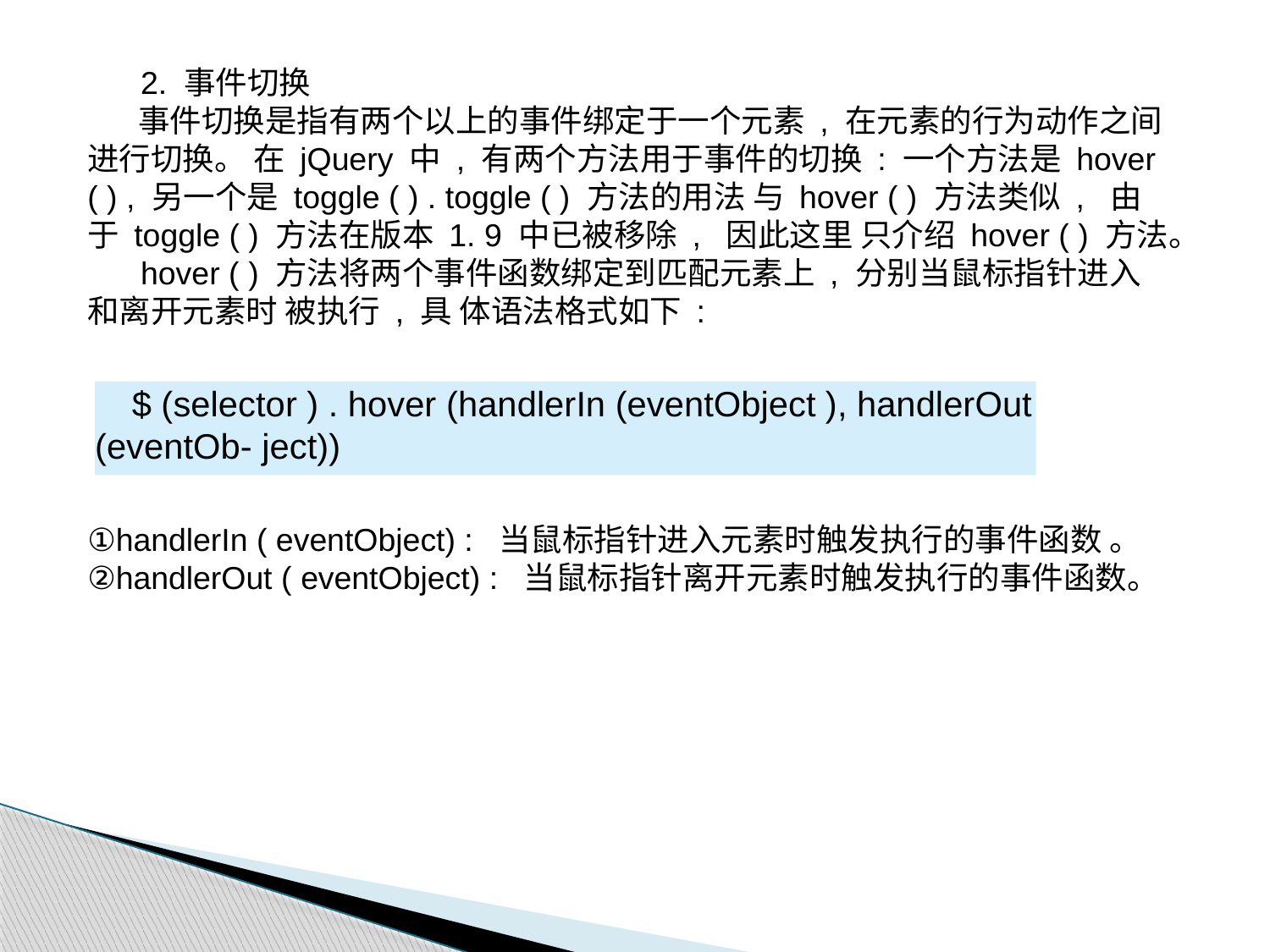

2. 事件切换
      事件切换是指有两个以上的事件绑定于一个元素 , 在元素的行为动作之间进行切换。 在 jQuery 中 , 有两个方法用于事件的切换 : 一个方法是 hover ( ) , 另一个是 toggle ( ) . toggle ( ) 方法的用法 与 hover ( ) 方法类似 ,  由于 toggle ( ) 方法在版本 1. 9 中已被移除 ,  因此这里 只介绍 hover ( ) 方法。
      hover ( ) 方法将两个事件函数绑定到匹配元素上 , 分别当鼠标指针进入和离开元素时 被执行 , 具 体语法格式如下 :

①handlerIn ( eventObject) :  当鼠标指针进入元素时触发执行的事件函数 。
②handlerOut ( eventObject) :  当鼠标指针离开元素时触发执行的事件函数。
$ (selector ) . hover (handlerIn (eventObject ), handlerOut (eventOb- ject))